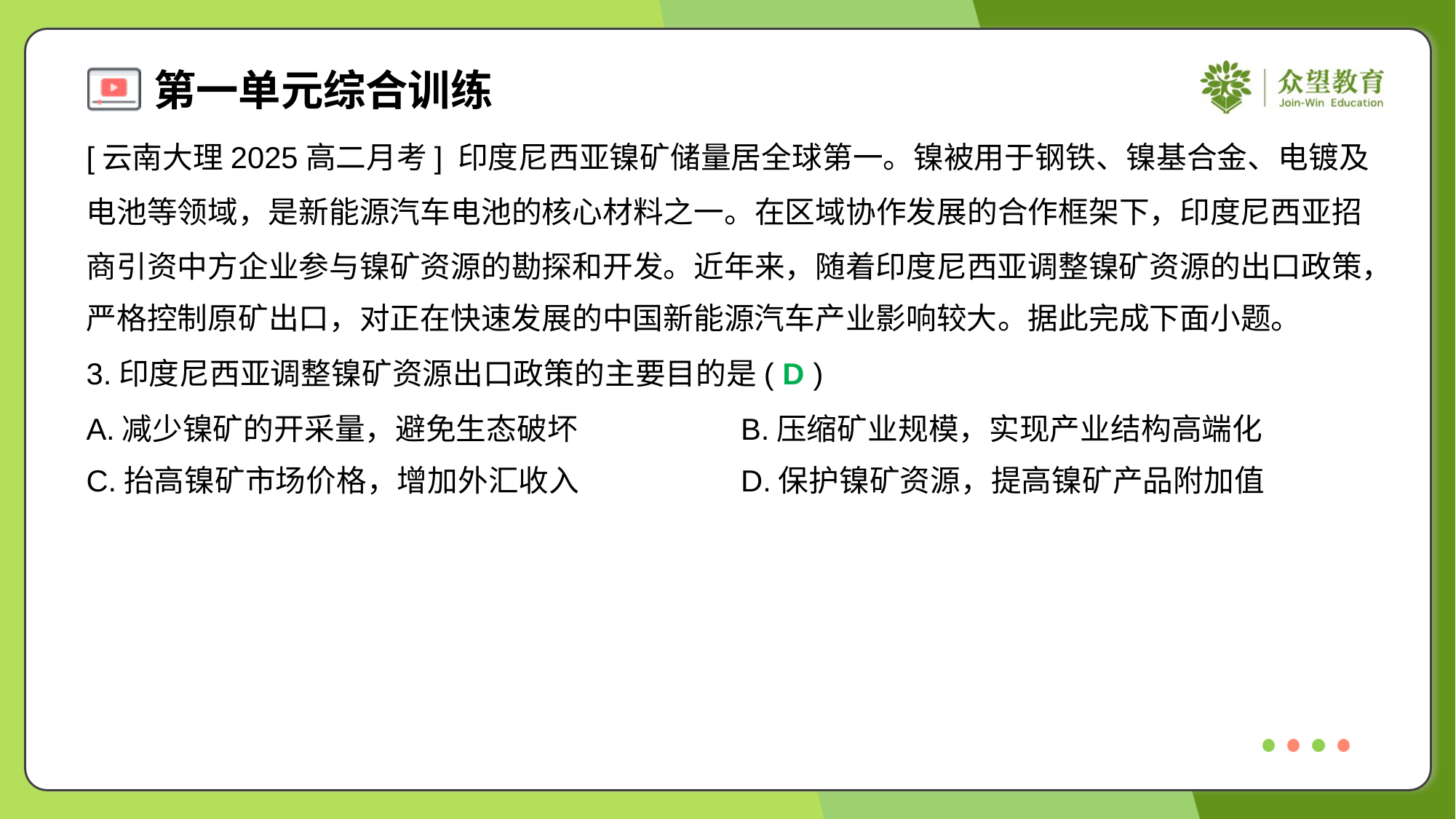

[云南大理2025高二月考] 印度尼西亚镍矿储量居全球第一。镍被用于钢铁、镍基合金、电镀及
电池等领域，是新能源汽车电池的核心材料之一。在区域协作发展的合作框架下，印度尼西亚招
商引资中方企业参与镍矿资源的勘探和开发。近年来，随着印度尼西亚调整镍矿资源的出口政策，
严格控制原矿出口，对正在快速发展的中国新能源汽车产业影响较大。据此完成下面小题。
3.印度尼西亚调整镍矿资源出口政策的主要目的是(     )
D
A.减少镍矿的开采量，避免生态破坏	B.压缩矿业规模，实现产业结构高端化
C.抬高镍矿市场价格，增加外汇收入	D.保护镍矿资源，提高镍矿产品附加值